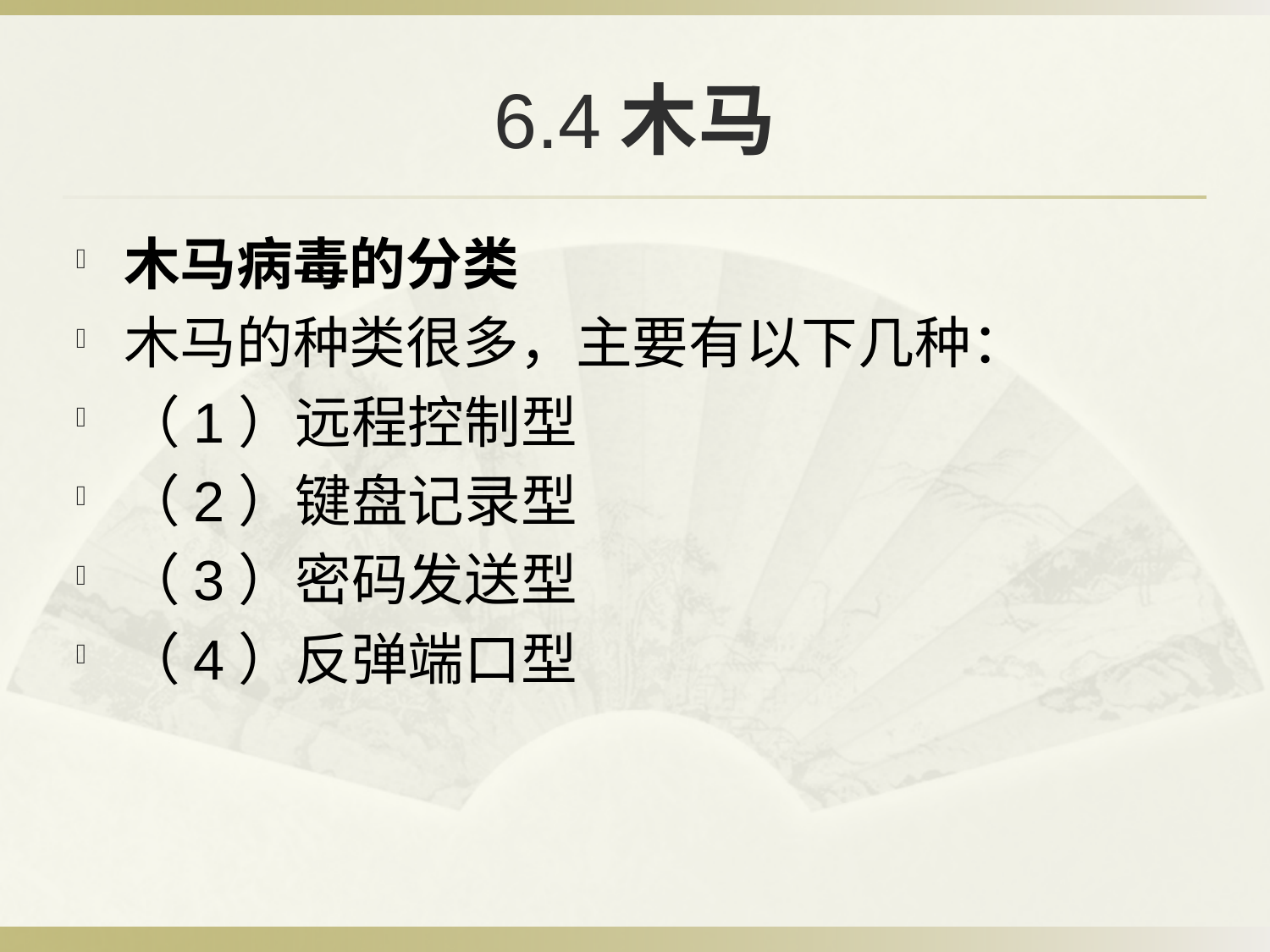

# 6.4木马
木马病毒的分类
木马的种类很多，主要有以下几种：
（1）远程控制型
（2）键盘记录型
（3）密码发送型
（4）反弹端口型